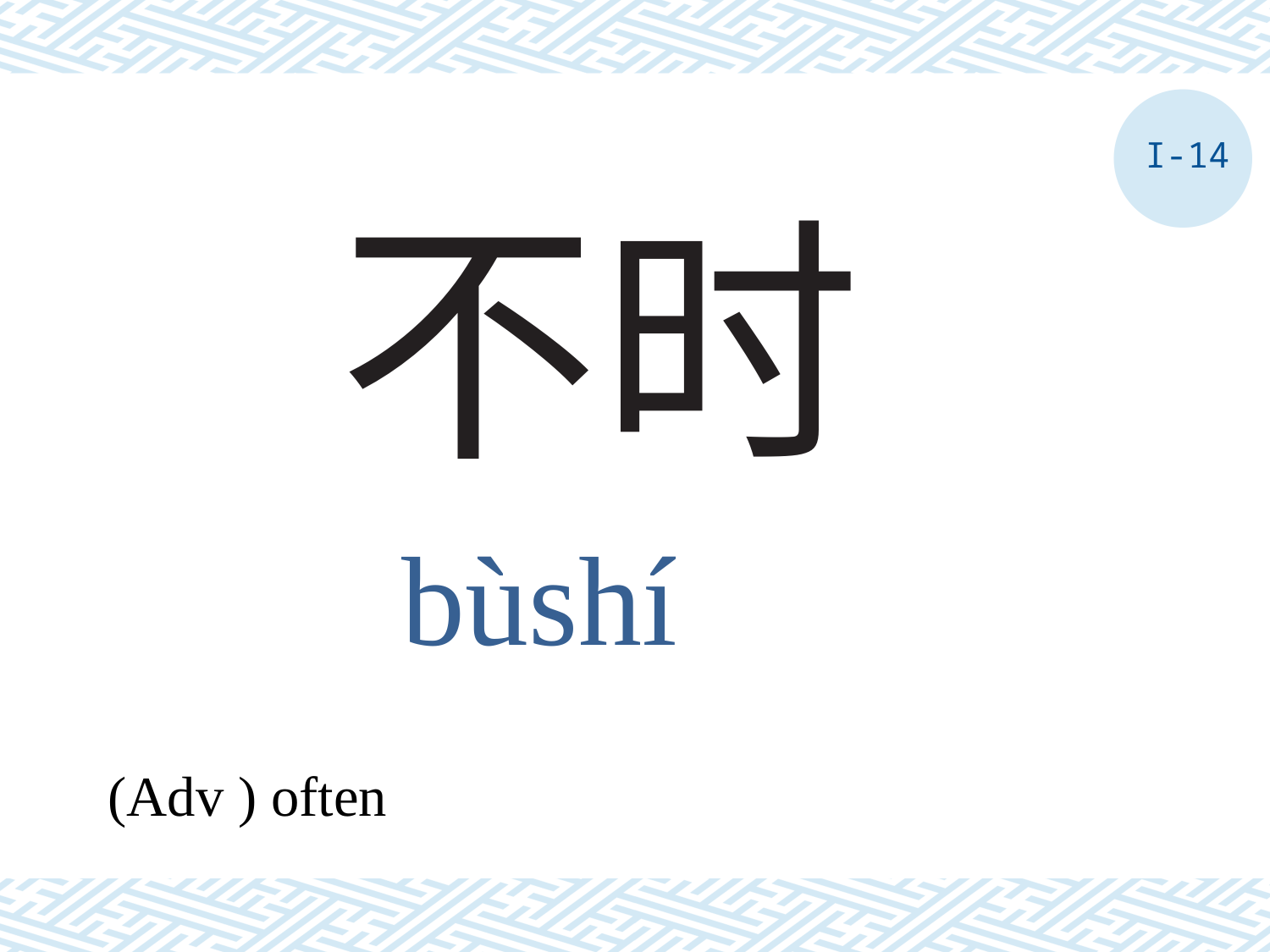

I-14

# 不时
bùshí
(Adv ) often